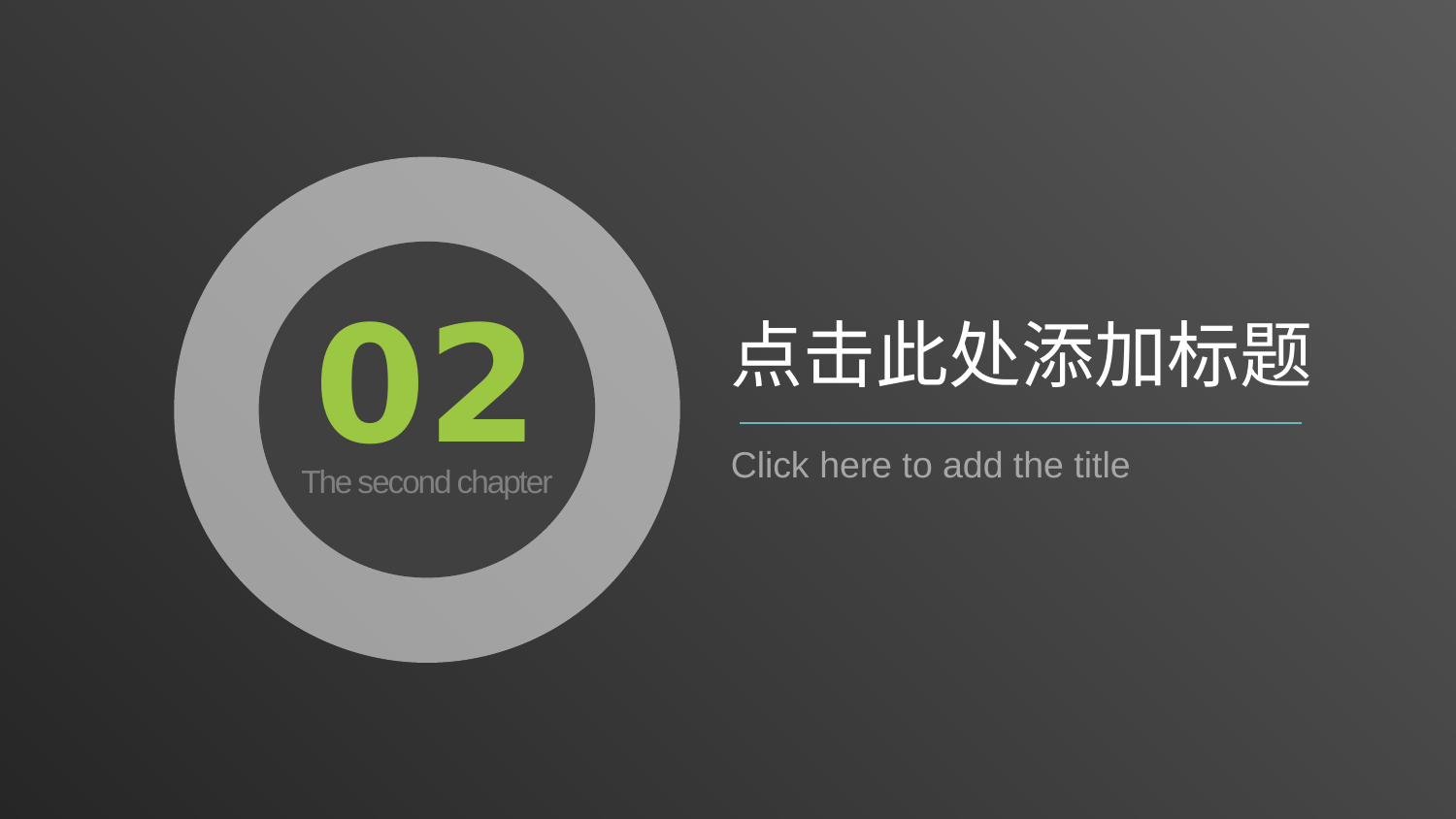

02
点击此处添加标题
Click here to add the title

The second chapter